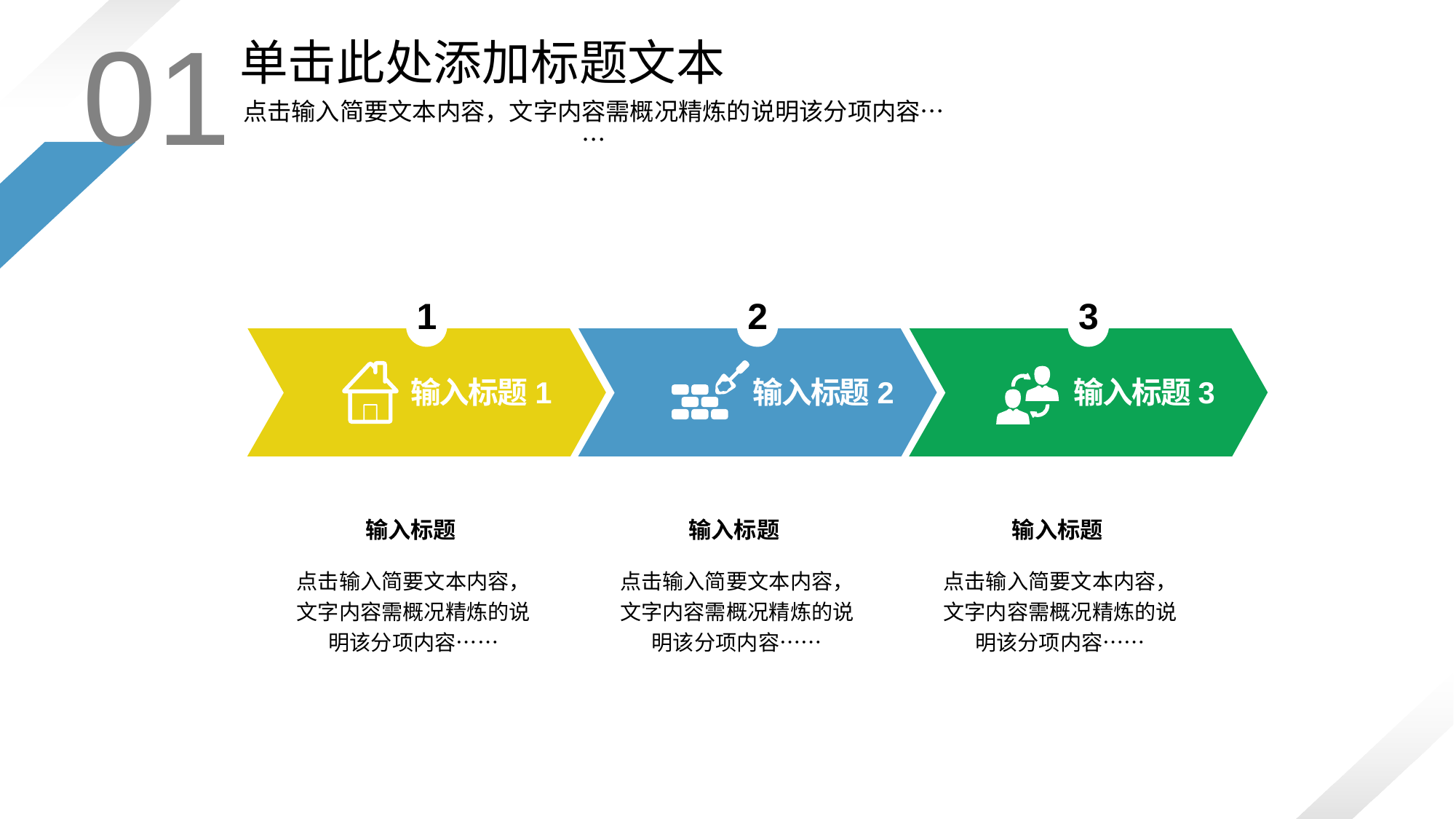

01
单击此处添加标题文本
点击输入简要文本内容，文字内容需概况精炼的说明该分项内容……

1

2

3

输入标题1
输入标题2
输入标题3

输入标题
点击输入简要文本内容，文字内容需概况精炼的说明该分项内容……
输入标题
点击输入简要文本内容，文字内容需概况精炼的说明该分项内容……
输入标题
点击输入简要文本内容，文字内容需概况精炼的说明该分项内容……